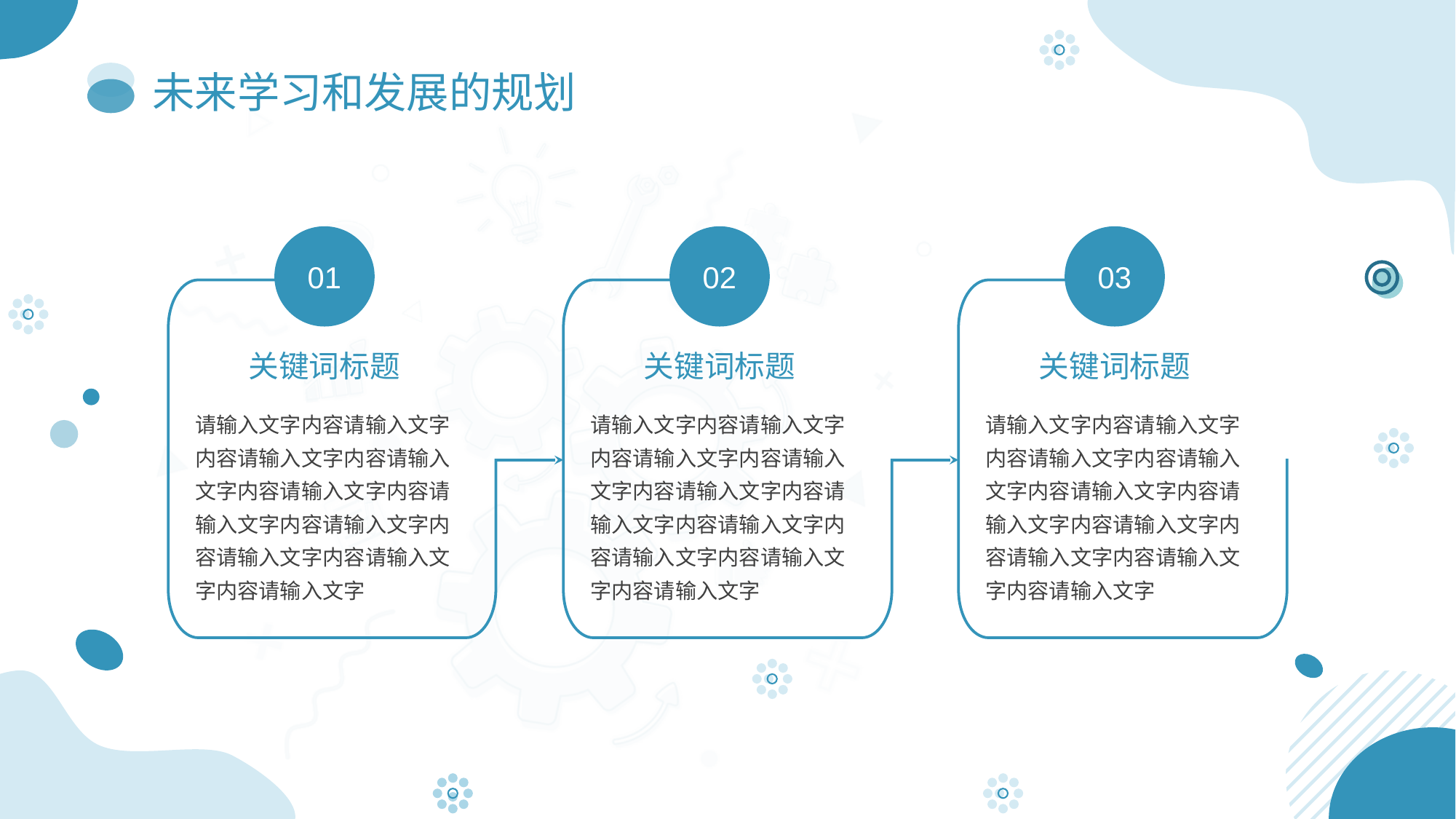

# 未来学习和发展的规划
01
关键词标题
请输入文字内容请输入文字内容请输入文字内容请输入文字内容请输入文字内容请输入文字内容请输入文字内容请输入文字内容请输入文字内容请输入文字
02
关键词标题
请输入文字内容请输入文字内容请输入文字内容请输入文字内容请输入文字内容请输入文字内容请输入文字内容请输入文字内容请输入文字内容请输入文字
03
关键词标题
请输入文字内容请输入文字内容请输入文字内容请输入文字内容请输入文字内容请输入文字内容请输入文字内容请输入文字内容请输入文字内容请输入文字